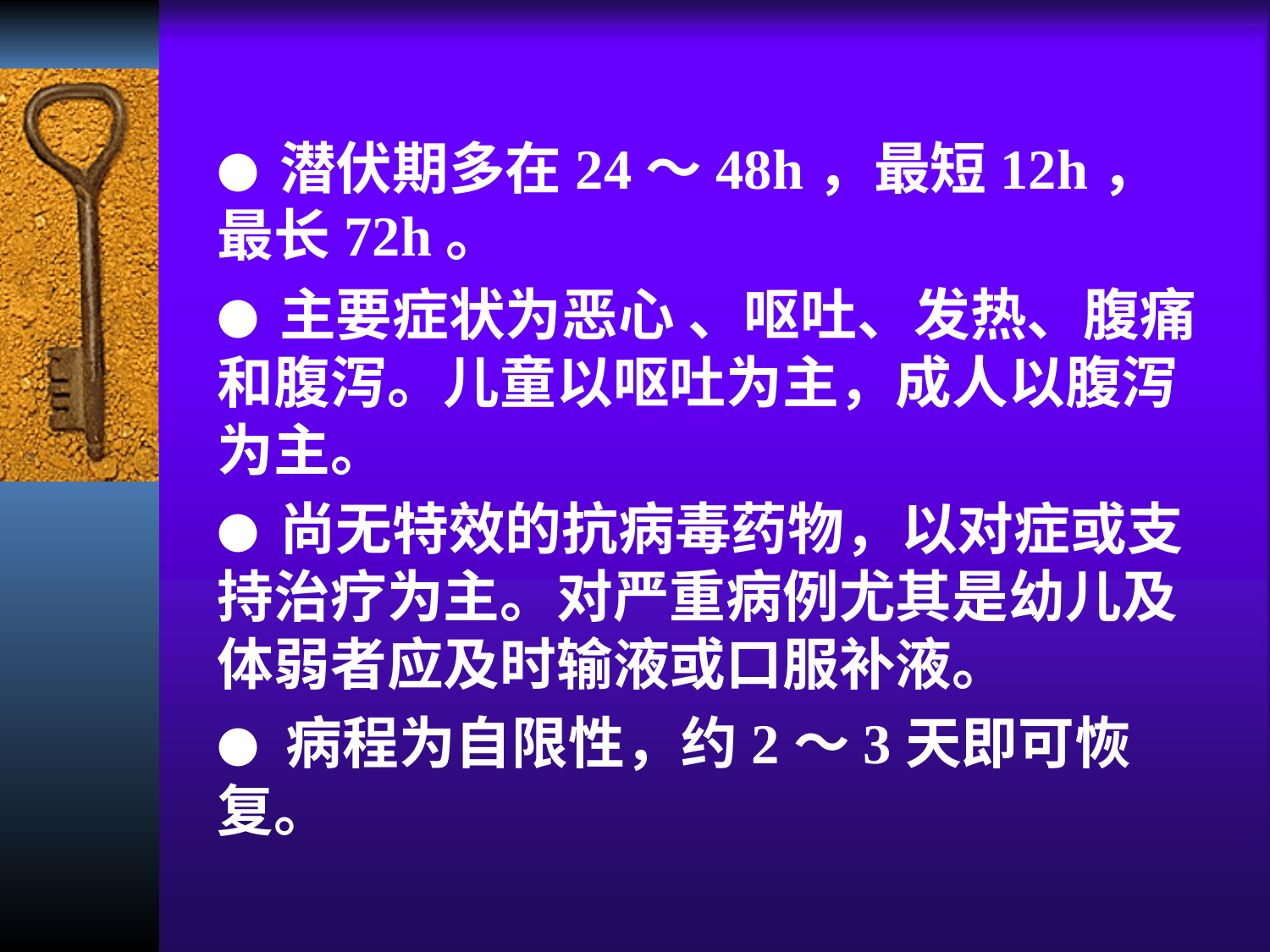

● 潜伏期多在24～48h，最短12h，最长72h。
● 主要症状为恶心 、呕吐、发热、腹痛和腹泻。儿童以呕吐为主，成人以腹泻为主。
● 尚无特效的抗病毒药物，以对症或支持治疗为主。对严重病例尤其是幼儿及体弱者应及时输液或口服补液。
● 病程为自限性，约2～3天即可恢复。